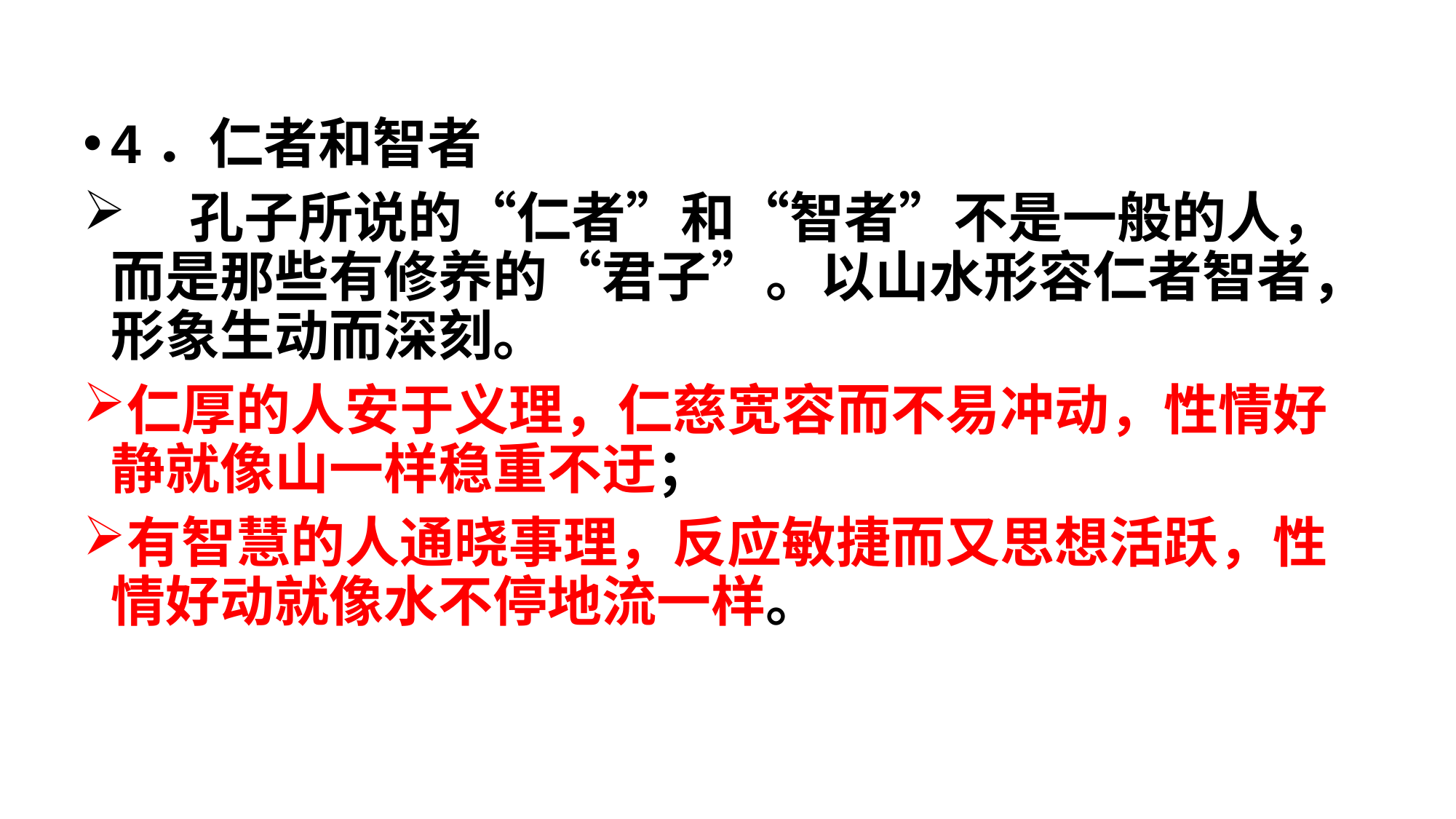

#
4．仁者和智者
    孔子所说的“仁者”和“智者”不是一般的人，而是那些有修养的“君子”。以山水形容仁者智者，形象生动而深刻。
仁厚的人安于义理，仁慈宽容而不易冲动，性情好静就像山一样稳重不迂；
有智慧的人通晓事理，反应敏捷而又思想活跃，性情好动就像水不停地流一样。